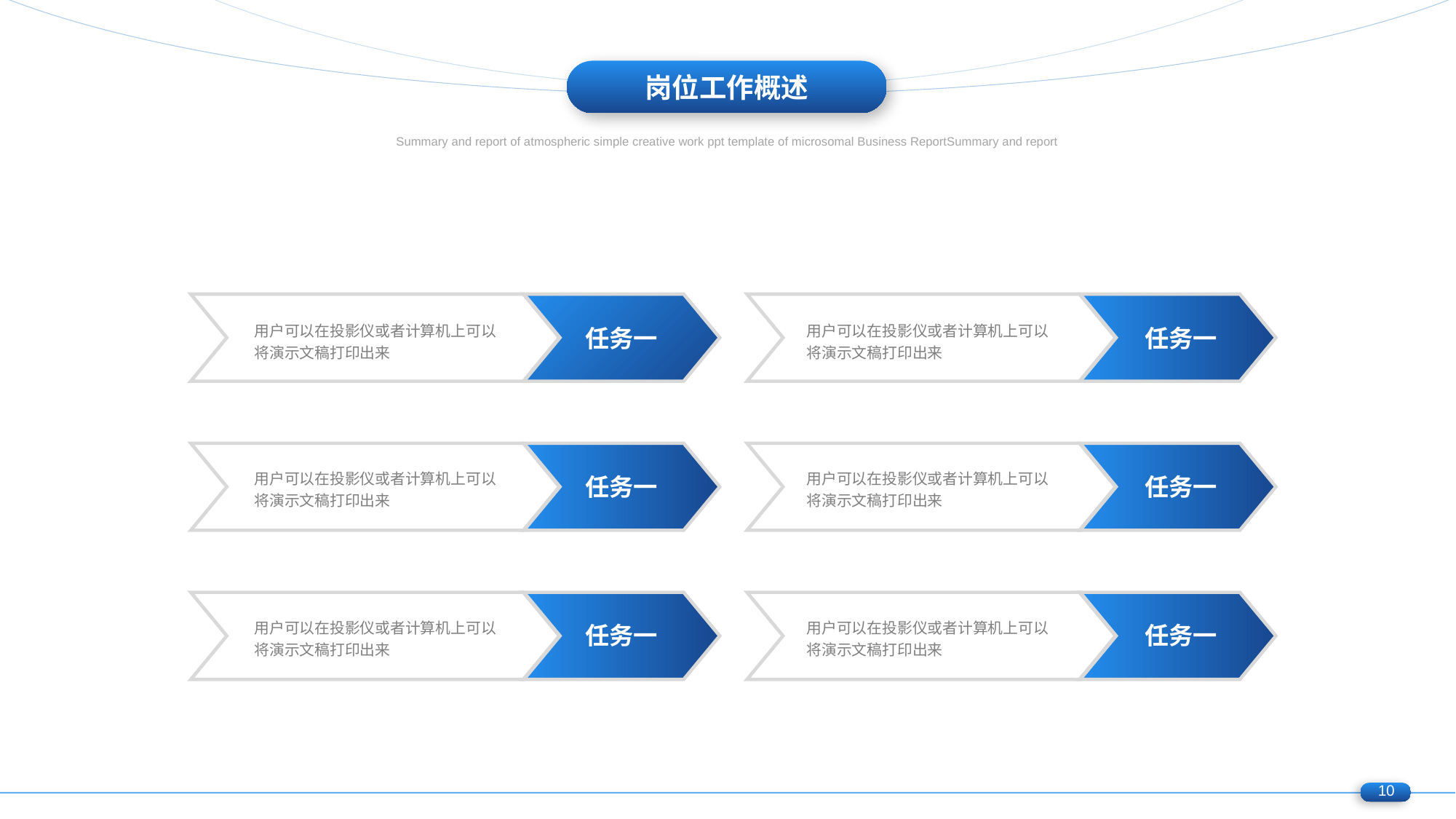

岗位工作概述

用户可以在投影仪或者计算机上可以将演示文稿打印出来
任务一

用户可以在投影仪或者计算机上可以将演示文稿打印出来
任务一

用户可以在投影仪或者计算机上可以将演示文稿打印出来
任务一

用户可以在投影仪或者计算机上可以将演示文稿打印出来
任务一

用户可以在投影仪或者计算机上可以将演示文稿打印出来
任务一

用户可以在投影仪或者计算机上可以将演示文稿打印出来
任务一